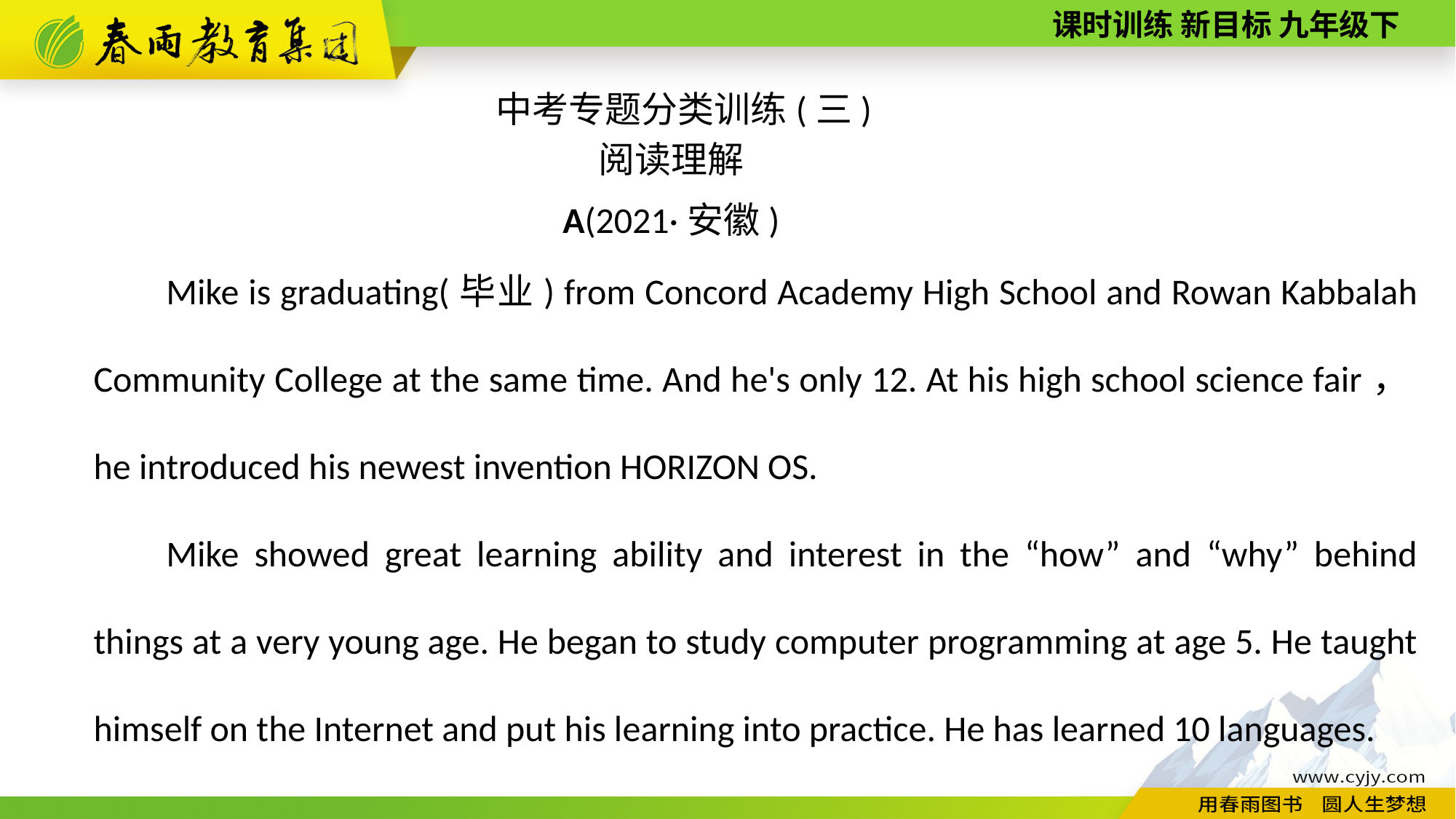

中考专题分类训练(三)
阅读理解
A(2021·安徽)
Mike is graduating(毕业) from Concord Academy High School and Rowan Kabbalah Community College at the same time. And he's only 12. At his high school science fair，he introduced his newest invention HORIZON OS.
Mike showed great learning ability and interest in the “how” and “why” behind things at a very young age. He began to study computer programming at age 5. He taught himself on the Internet and put his learning into practice. He has learned 10 languages.